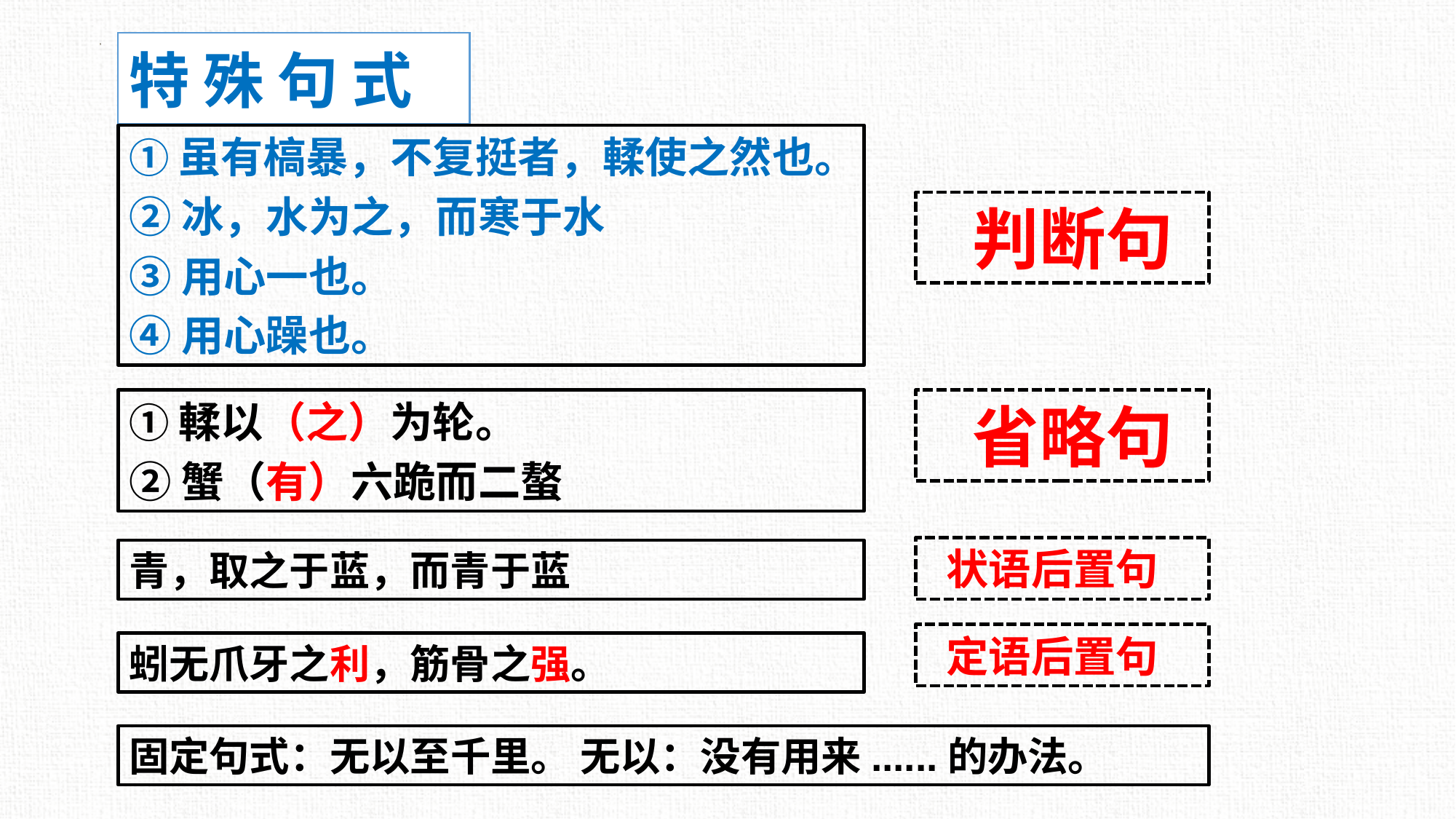

特 殊 句 式
①虽有槁暴，不复挺者，輮使之然也。
②冰，水为之，而寒于水
③用心一也。
④用心躁也。
  判断句
①輮以（之）为轮。
②蟹（有）六跪而二螯
  省略句
 状语后置句
青，取之于蓝，而青于蓝
 定语后置句
蚓无爪牙之利，筋骨之强。
固定句式：无以至千里。 无以：没有用来......的办法。